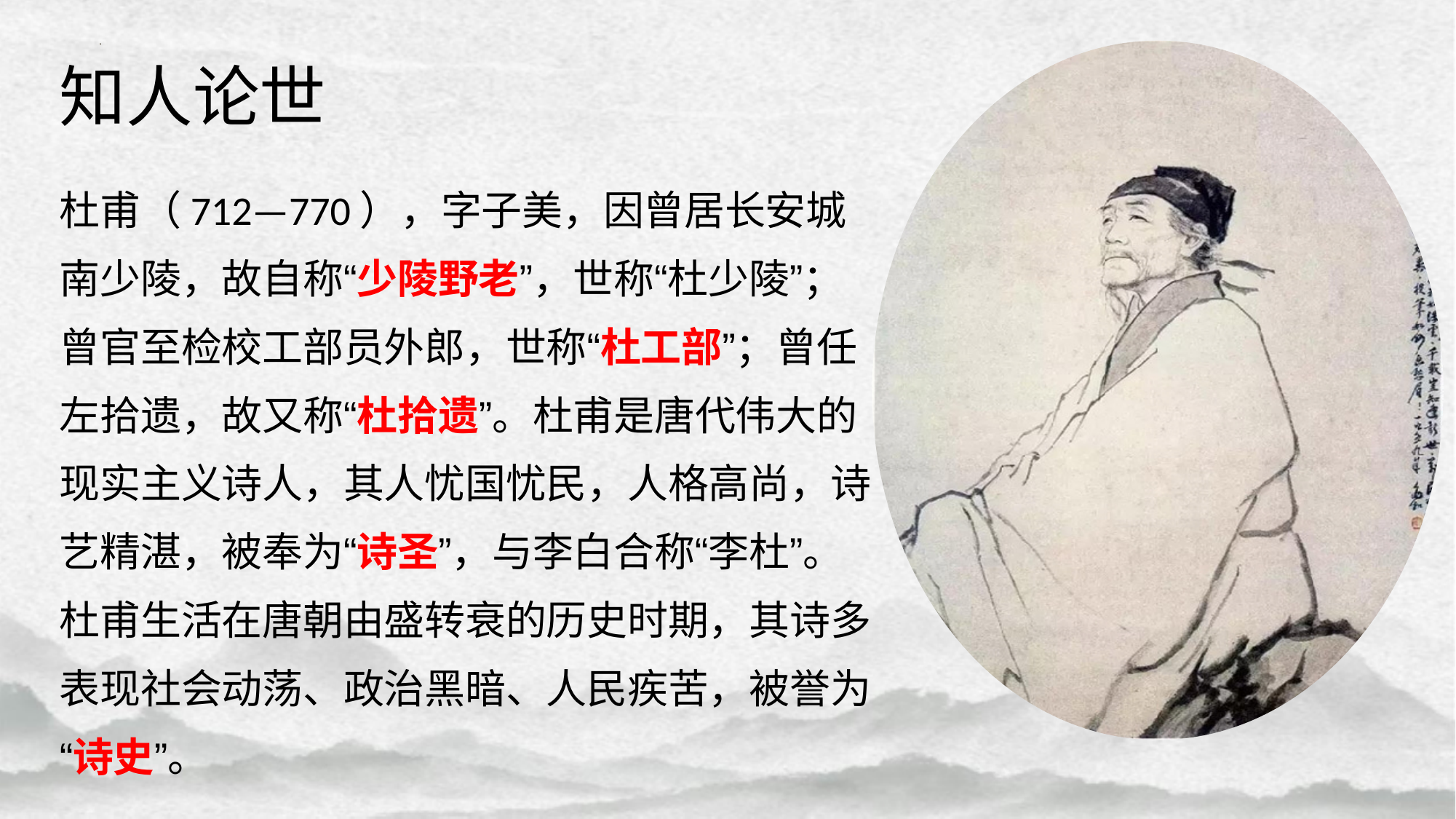

# 知人论世

杜甫（712—770），字子美，因曾居长安城南少陵，故自称“少陵野老”，世称“杜少陵”；曾官至检校工部员外郎，世称“杜工部”；曾任左拾遗，故又称“杜拾遗”。杜甫是唐代伟大的现实主义诗人，其人忧国忧民，人格高尚，诗艺精湛，被奉为“诗圣”，与李白合称“李杜”。杜甫生活在唐朝由盛转衰的历史时期，其诗多表现社会动荡、政治黑暗、人民疾苦，被誉为“诗史”。